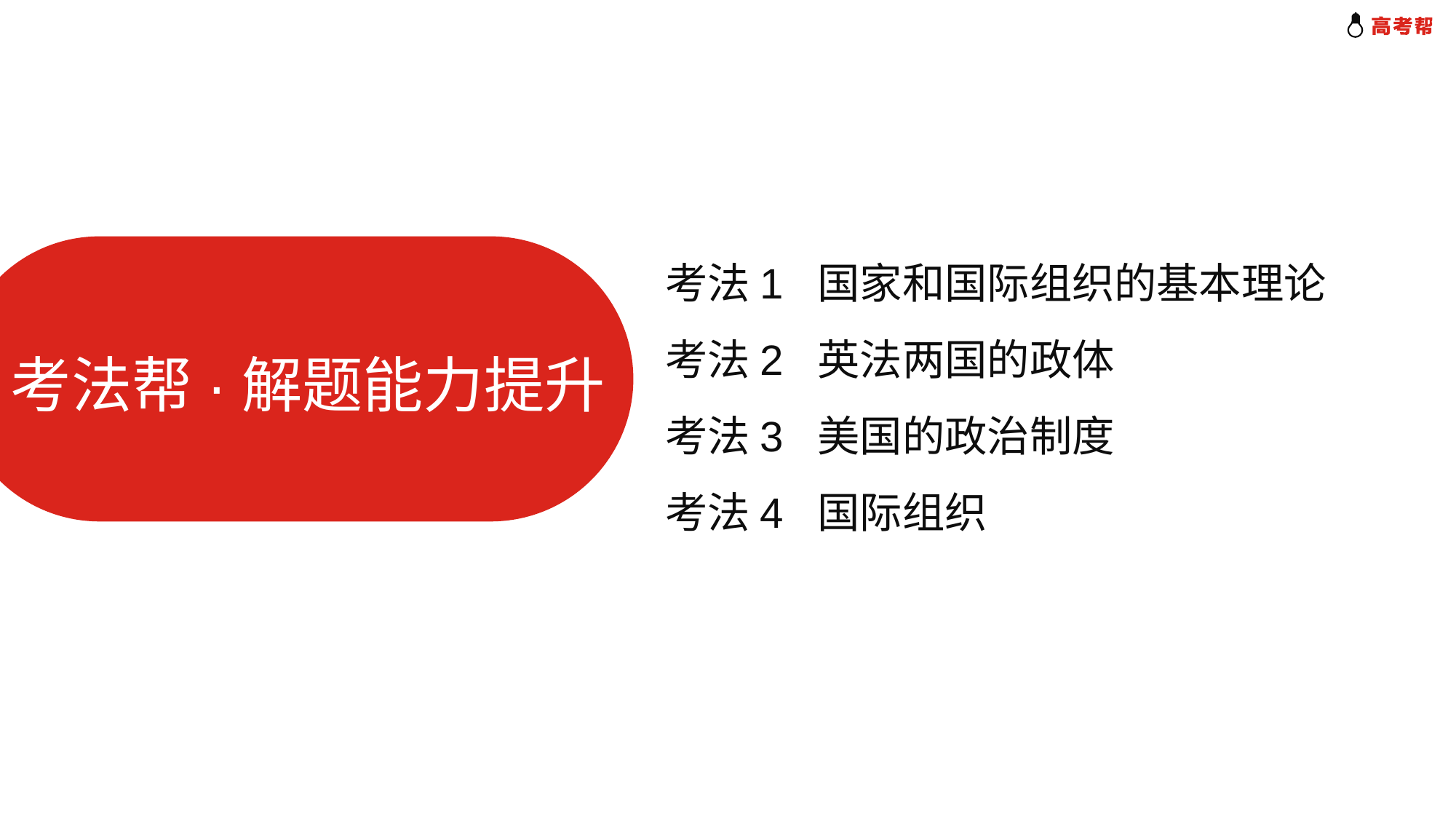

考法1  国家和国际组织的基本理论
考法2  英法两国的政体
考法3  美国的政治制度
考法4  国际组织
考法帮·解题能力提升